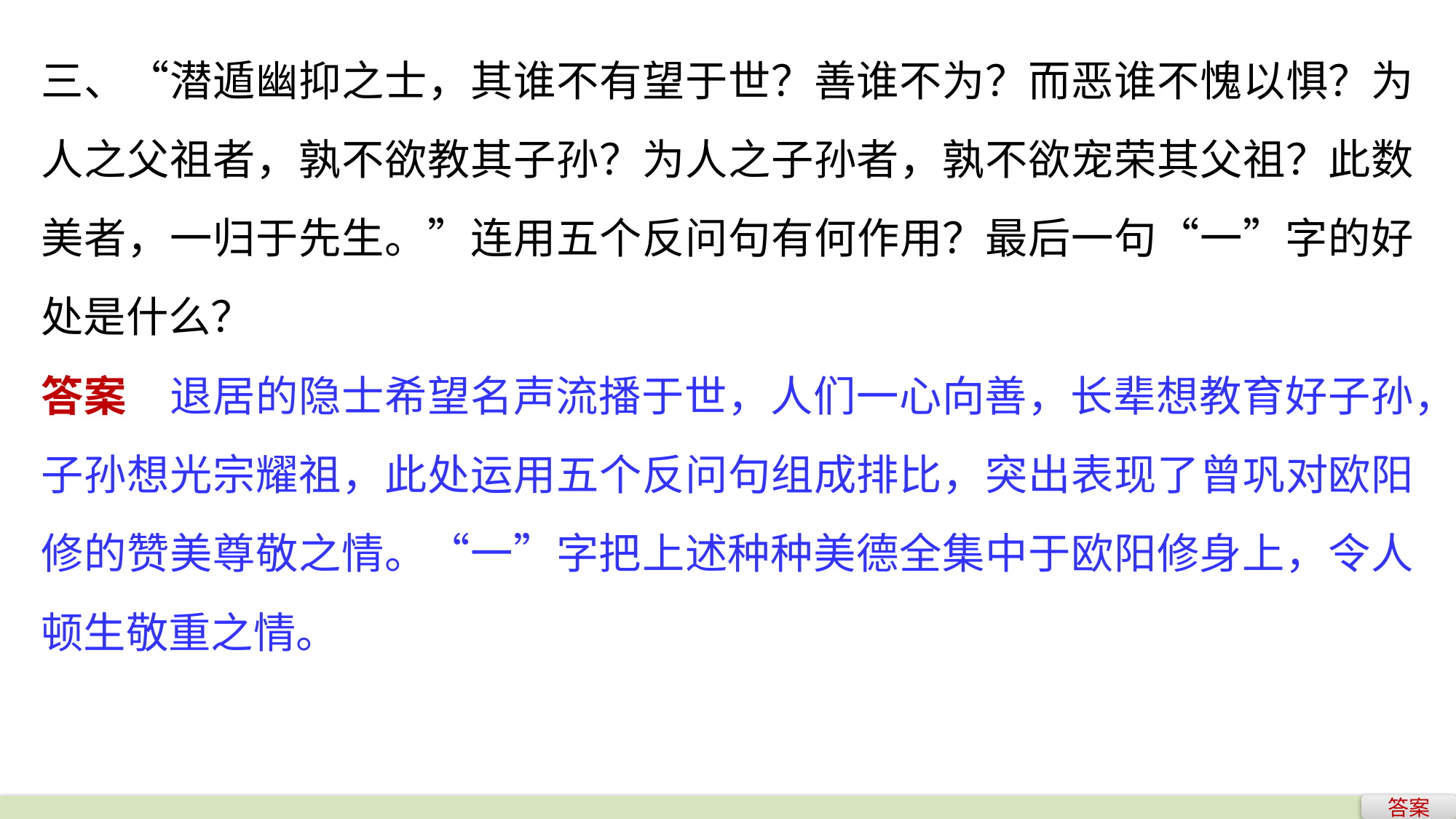

三、“潜遁幽抑之士，其谁不有望于世？善谁不为？而恶谁不愧以惧？为人之父祖者，孰不欲教其子孙？为人之子孙者，孰不欲宠荣其父祖？此数美者，一归于先生。”连用五个反问句有何作用？最后一句“一”字的好处是什么？
答案　退居的隐士希望名声流播于世，人们一心向善，长辈想教育好子孙，子孙想光宗耀祖，此处运用五个反问句组成排比，突出表现了曾巩对欧阳修的赞美尊敬之情。“一”字把上述种种美德全集中于欧阳修身上，令人顿生敬重之情。
答案